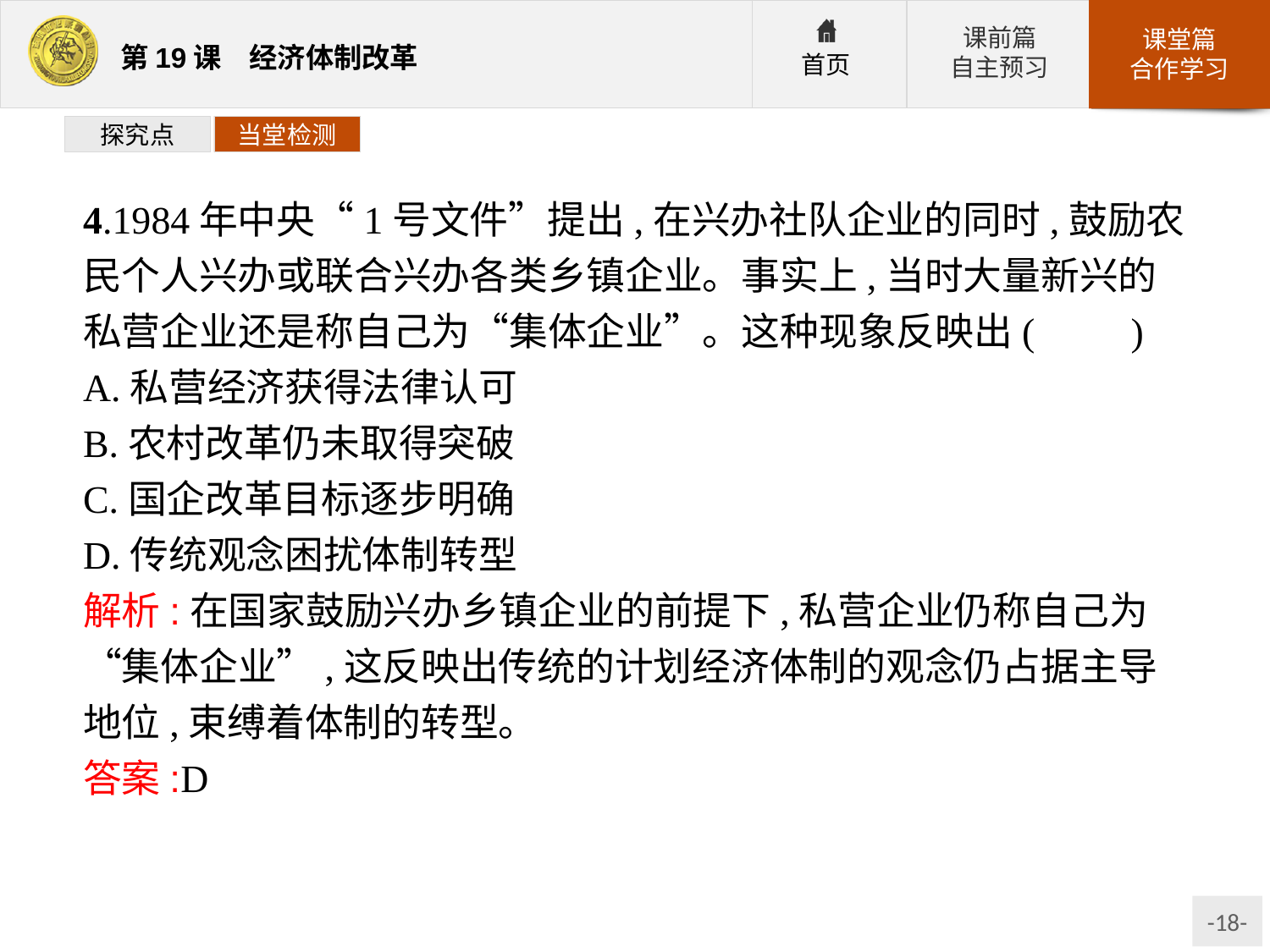

探究点
当堂检测
4.1984年中央“1号文件”提出,在兴办社队企业的同时,鼓励农民个人兴办或联合兴办各类乡镇企业。事实上,当时大量新兴的私营企业还是称自己为“集体企业”。这种现象反映出(　　)
A.私营经济获得法律认可
B.农村改革仍未取得突破
C.国企改革目标逐步明确
D.传统观念困扰体制转型
解析:在国家鼓励兴办乡镇企业的前提下,私营企业仍称自己为“集体企业”,这反映出传统的计划经济体制的观念仍占据主导地位,束缚着体制的转型。
答案:D